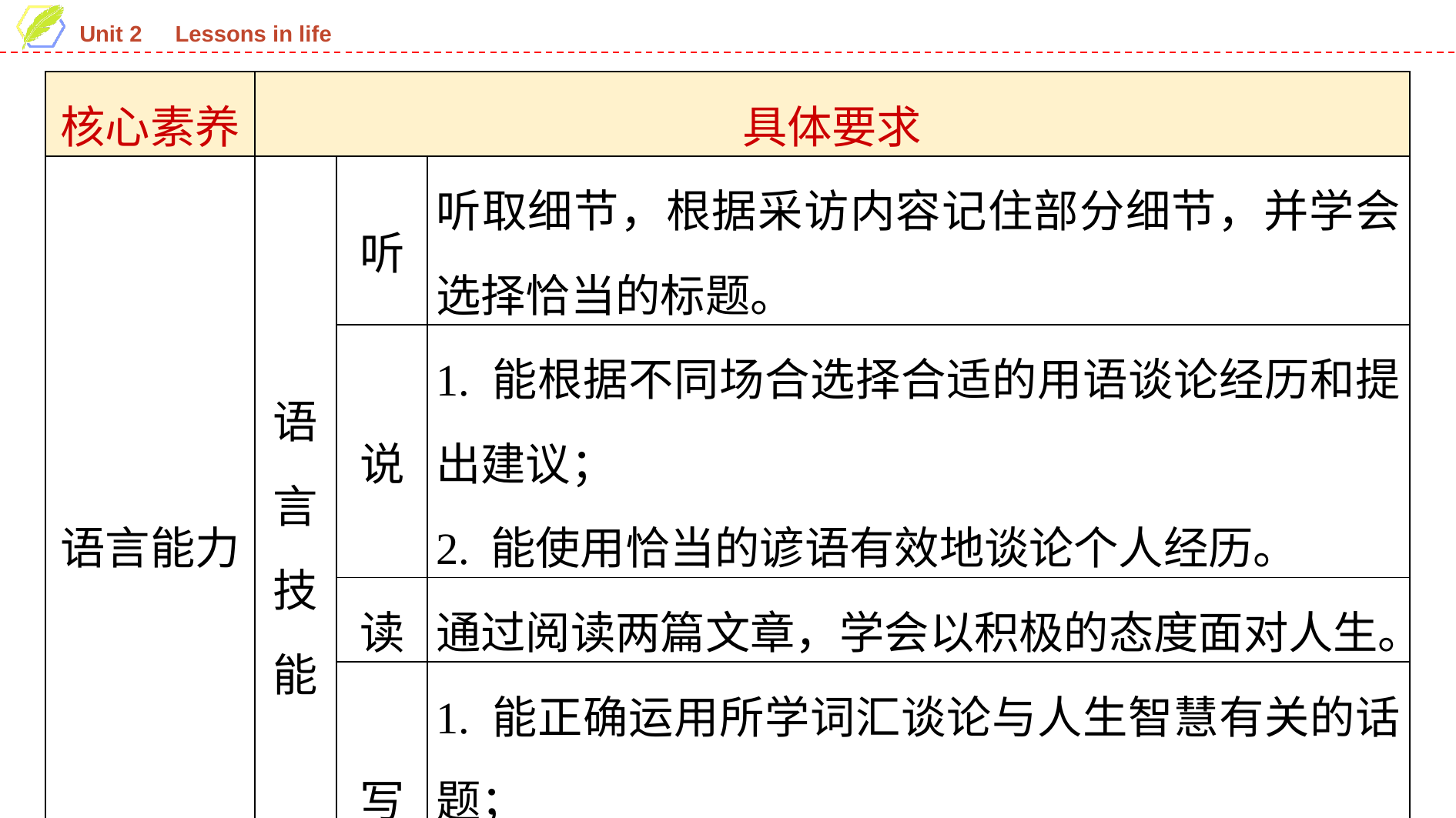

| 核心素养 | 具体要求 |  |  |
| --- | --- | --- | --- |
| 语言能力 | 语言技能 | 听 | 听取细节，根据采访内容记住部分细节，并学会选择恰当的标题。 |
|  |  | 说 | 1. 能根据不同场合选择合适的用语谈论经历和提出建议； 2. 能使用恰当的谚语有效地谈论个人经历。 |
|  |  | 读 | 通过阅读两篇文章，学会以积极的态度面对人生。 |
|  |  | 写 | 1. 能正确运用所学词汇谈论与人生智慧有关的话题； 2. 能写一篇语言精练、结构清晰的概要。 |